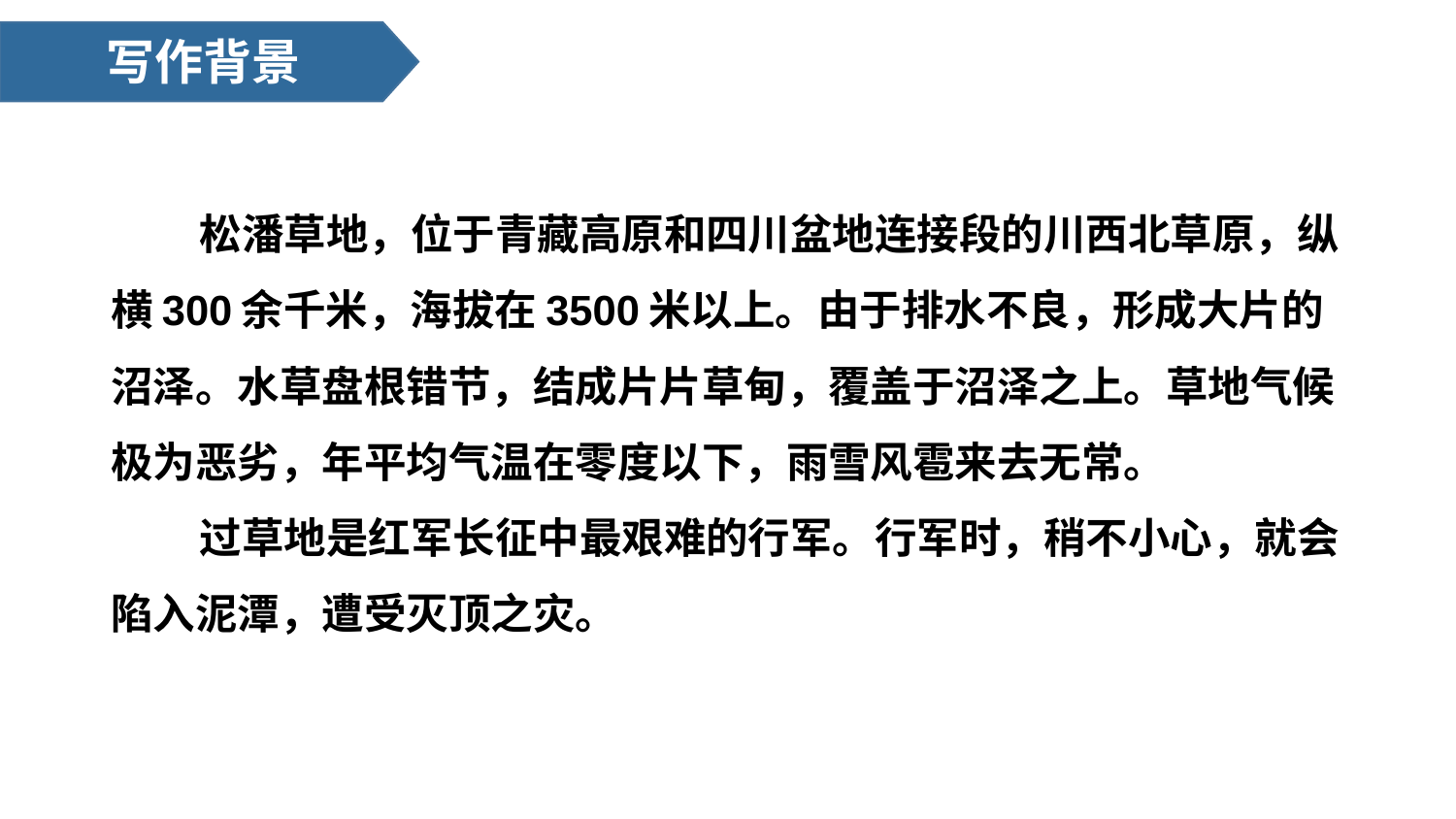

写作背景
松潘草地，位于青藏高原和四川盆地连接段的川西北草原，纵横300余千米，海拔在3500米以上。由于排水不良，形成大片的沼泽。水草盘根错节，结成片片草甸，覆盖于沼泽之上。草地气候极为恶劣，年平均气温在零度以下，雨雪风雹来去无常。
过草地是红军长征中最艰难的行军。行军时，稍不小心，就会陷入泥潭，遭受灭顶之灾。